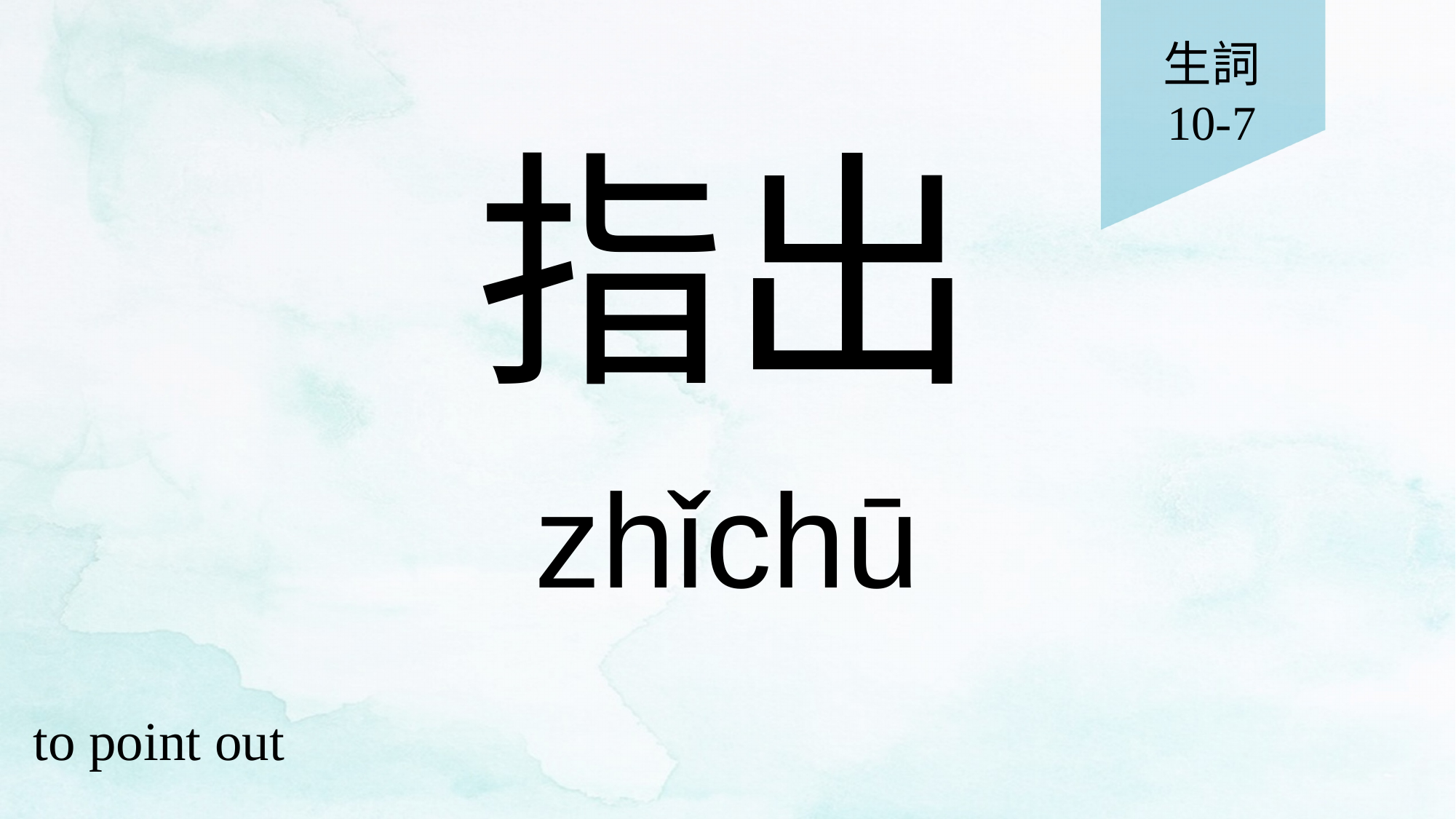

生詞
10-7
# 指出
zhǐchū
to point out